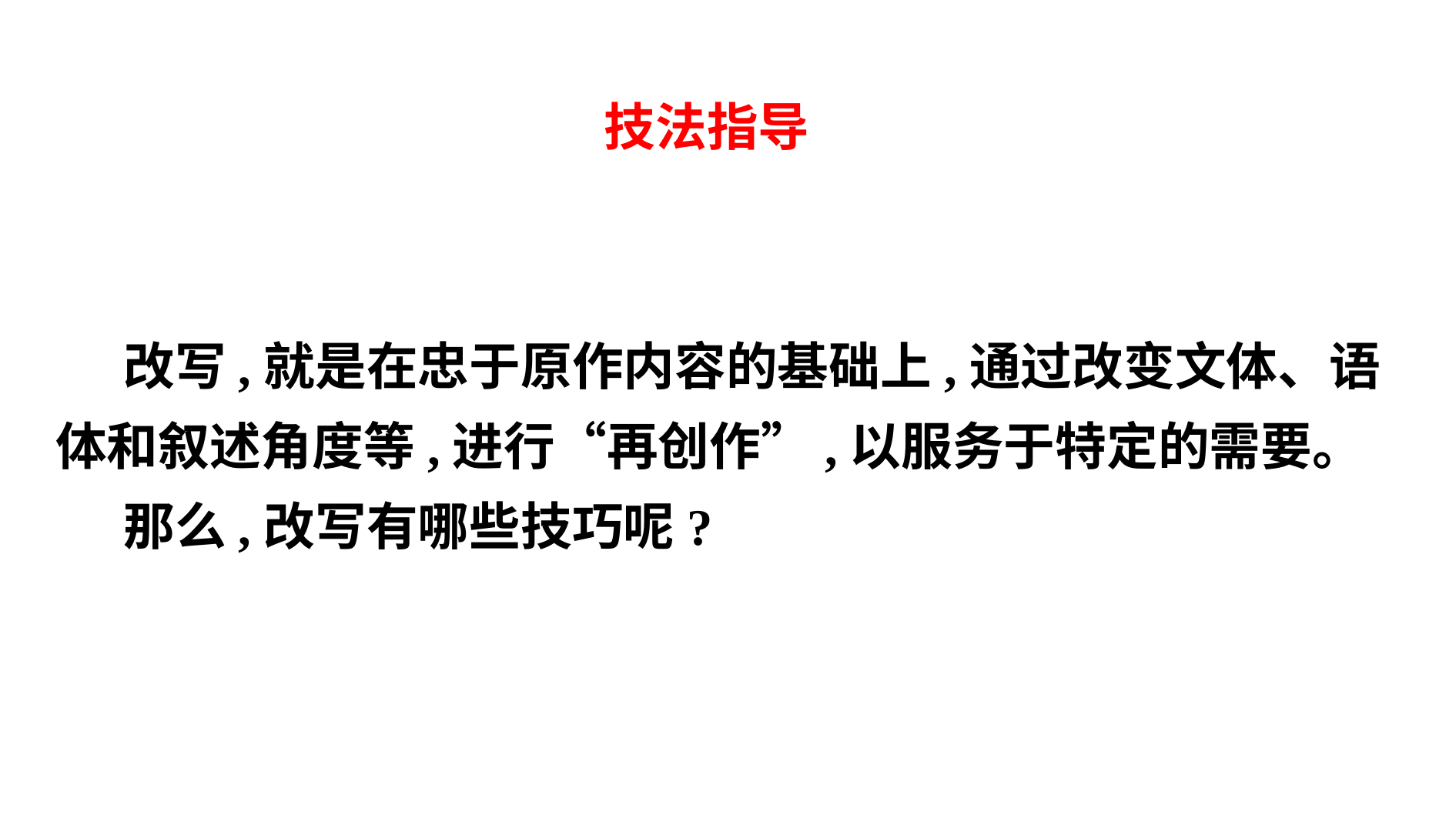

技法指导
改写,就是在忠于原作内容的基础上,通过改变文体、语体和叙述角度等,进行“再创作”,以服务于特定的需要。
那么,改写有哪些技巧呢?